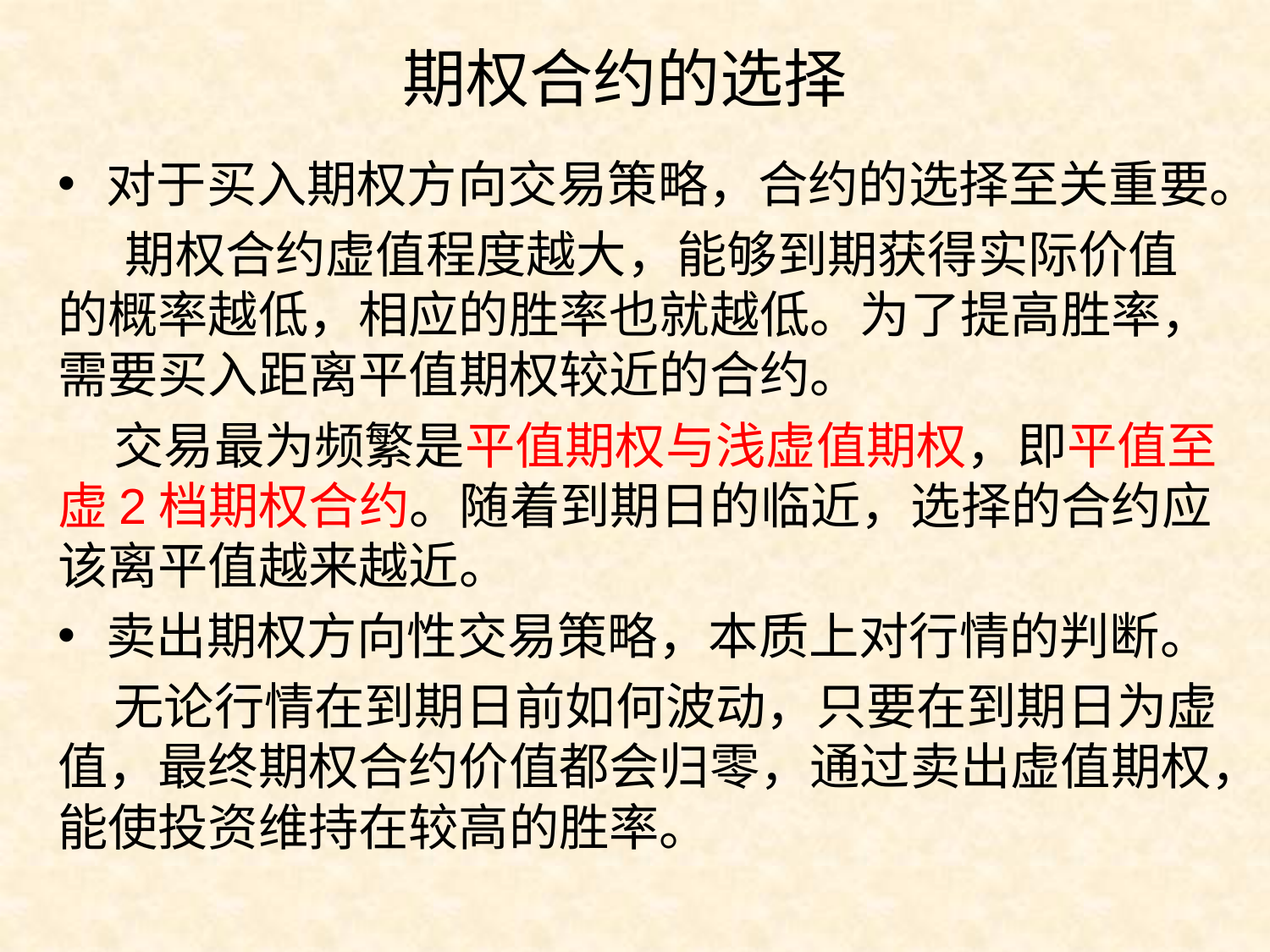

# 期权合约的选择
对于买入期权方向交易策略，合约的选择至关重要。
     期权合约虚值程度越大，能够到期获得实际价值的概率越低，相应的胜率也就越低。为了提高胜率，需要买入距离平值期权较近的合约。
    交易最为频繁是平值期权与浅虚值期权，即平值至虚2档期权合约。随着到期日的临近，选择的合约应该离平值越来越近。
卖出期权方向性交易策略，本质上对行情的判断。
    无论行情在到期日前如何波动，只要在到期日为虚值，最终期权合约价值都会归零，通过卖出虚值期权，能使投资维持在较高的胜率。